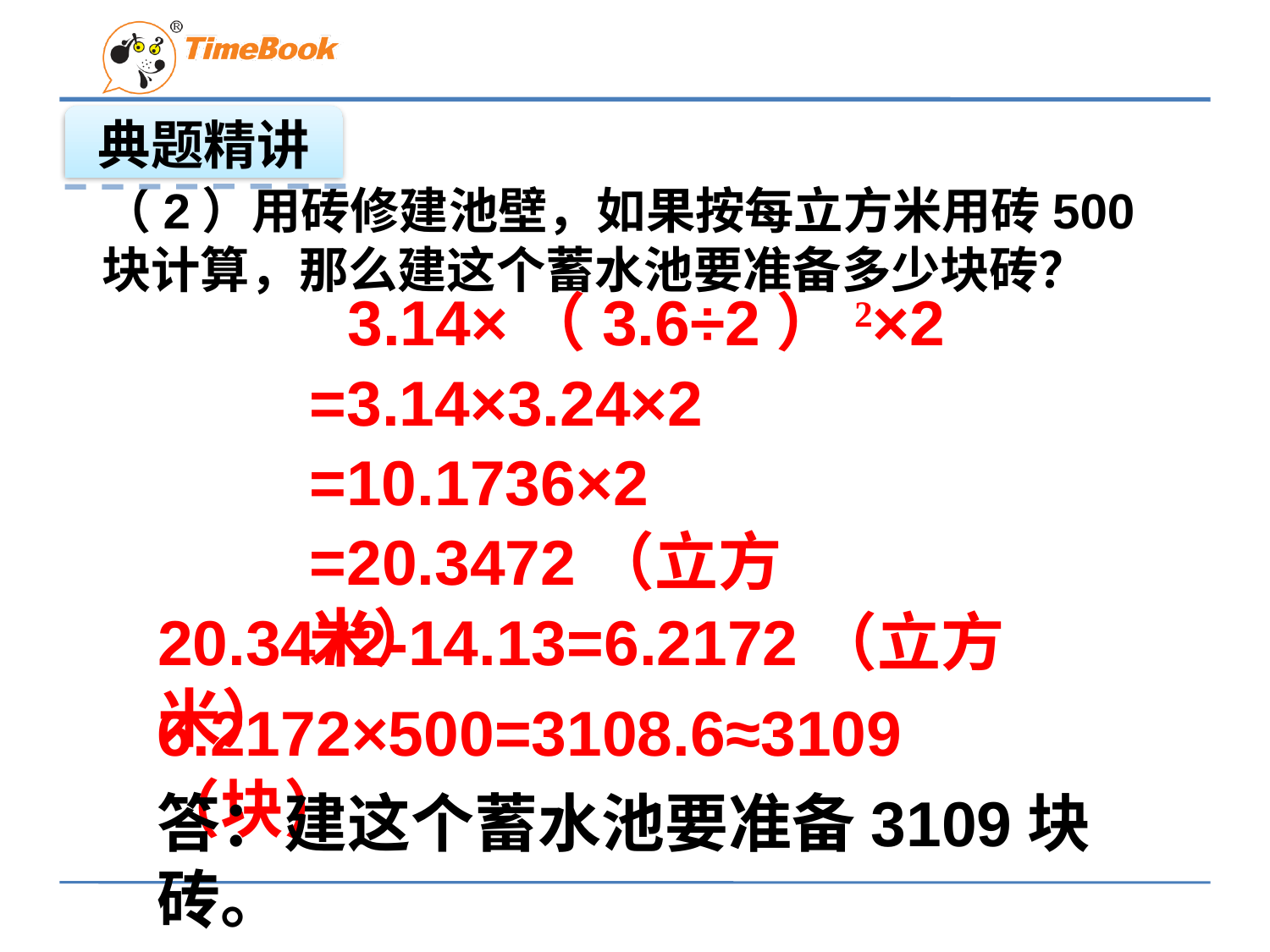

典题精讲
（2）用砖修建池壁，如果按每立方米用砖500块计算，那么建这个蓄水池要准备多少块砖？
3.14×（3.6÷2）2×2
=3.14×3.24×2
=10.1736×2
=20.3472（立方米）
20.3472-14.13=6.2172（立方米）
6.2172×500=3108.6≈3109（块）
答：建这个蓄水池要准备3109块砖。